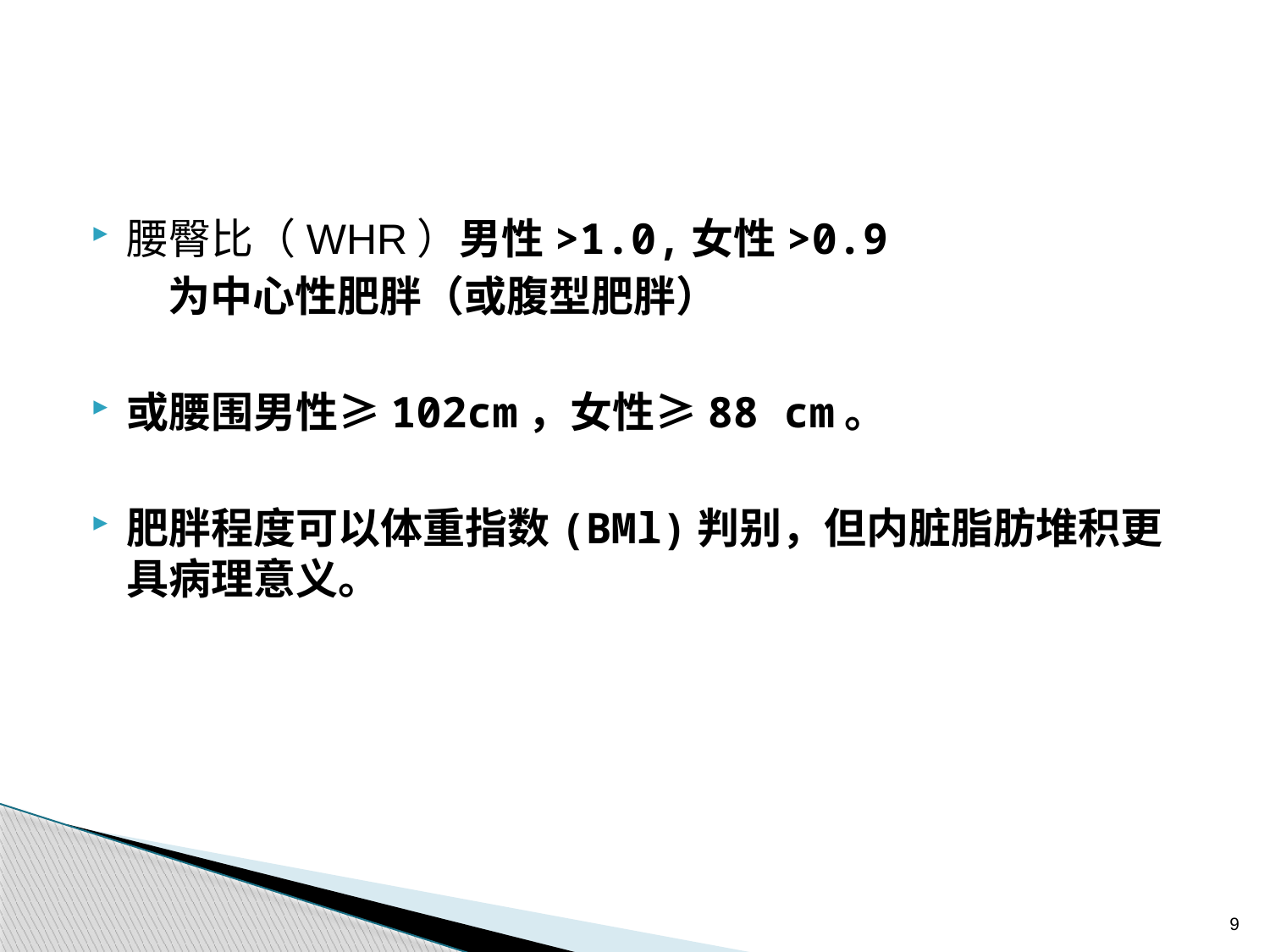

#
腰臀比（WHR）男性>1.0,女性>0.9
       为中心性肥胖（或腹型肥胖）

或腰围男性≥102cm，女性≥88 cm。

肥胖程度可以体重指数(BMl)判别，但内脏脂肪堆积更具病理意义。

9